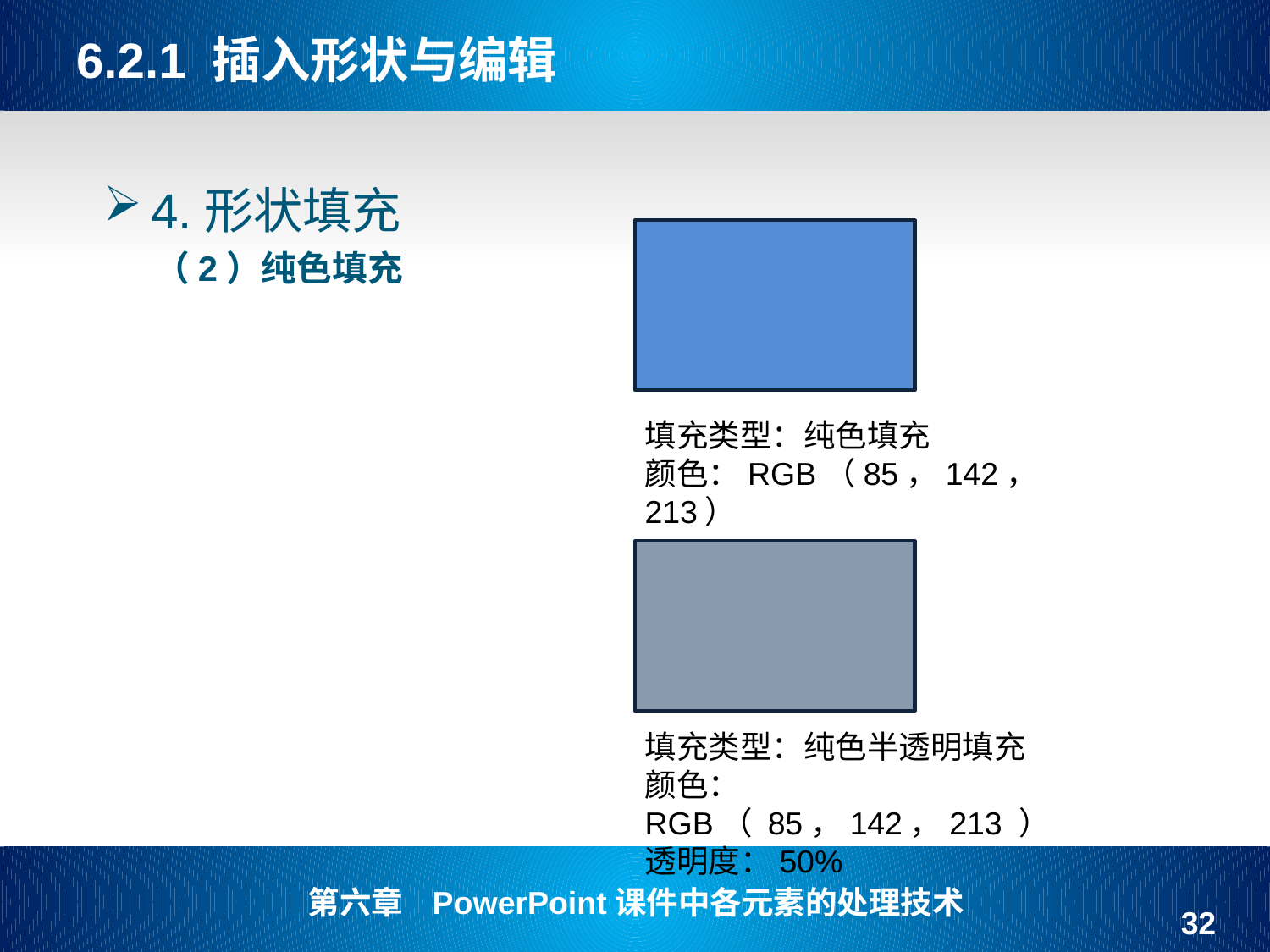

# 6.2.1 插入形状与编辑
4.形状填充

（2）纯色填充
填充类型：纯色填充
颜色：RGB（85，142，213）

填充类型：纯色半透明填充
颜色：RGB（ 85，142，213 ）
透明度：50%
32